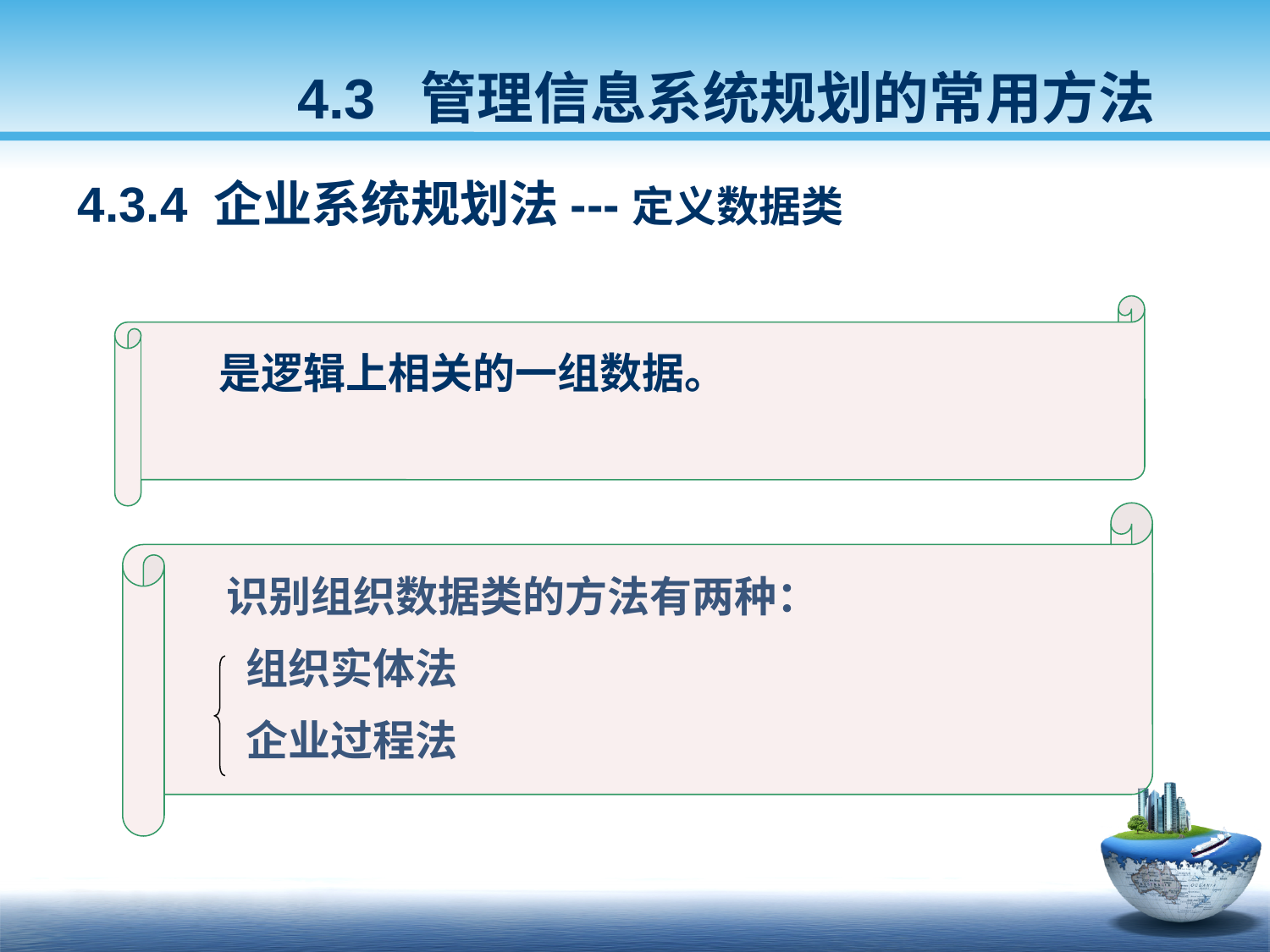

4.3  管理信息系统规划的常用方法
4.3.4 企业系统规划法---定义数据类

是逻辑上相关的一组数据。

识别组织数据类的方法有两种：
 组织实体法
 企业过程法